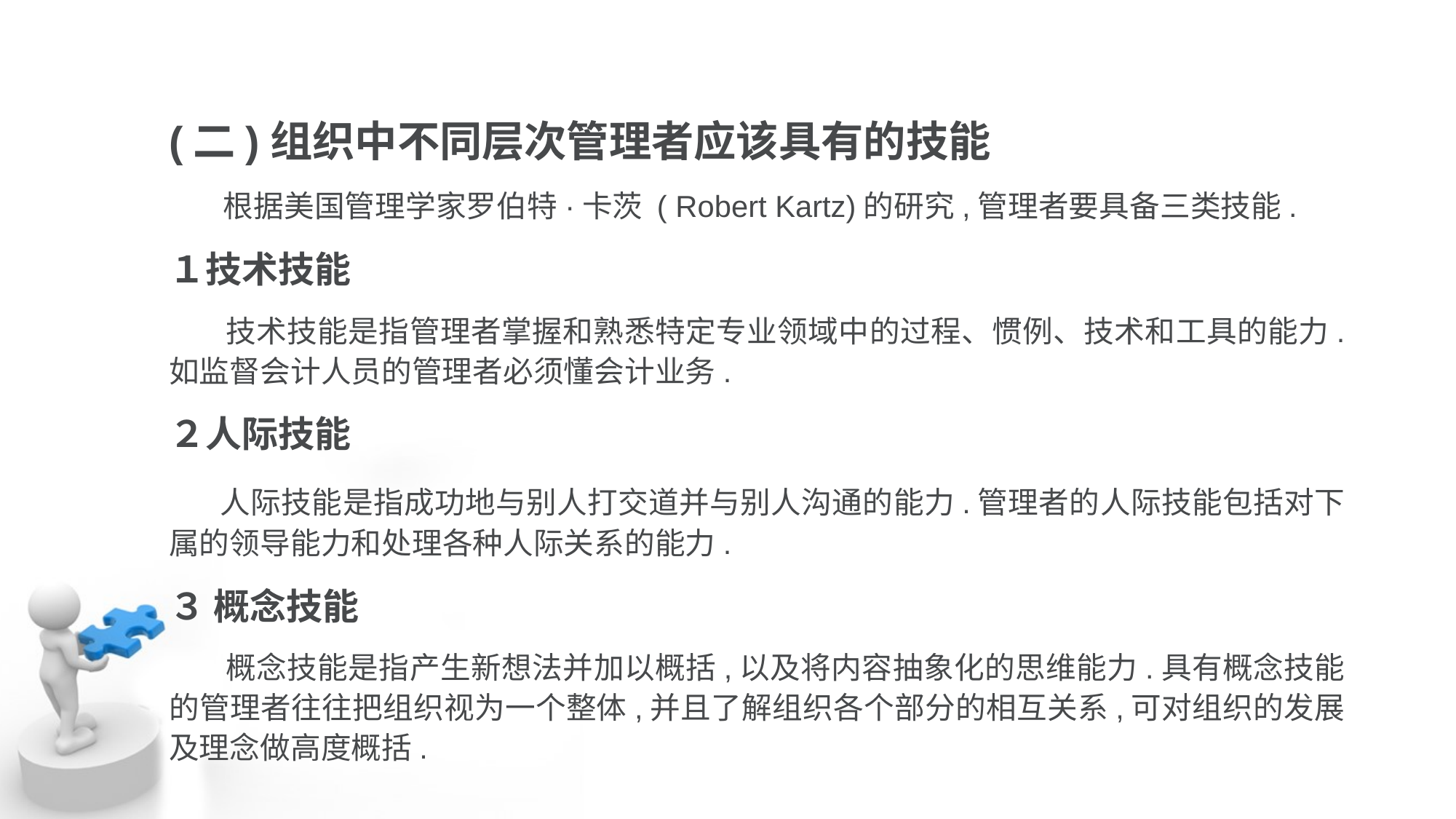

(二)组织中不同层次管理者应该具有的技能
       根据美国管理学家罗伯特·卡茨 ( Robert Kartz)的研究,管理者要具备三类技能.
１技术技能
       技术技能是指管理者掌握和熟悉特定专业领域中的过程、惯例、技术和工具的能力. 如监督会计人员的管理者必须懂会计业务.
２人际技能
     人际技能是指成功地与别人打交道并与别人沟通的能力.管理者的人际技能包括对下 属的领导能力和处理各种人际关系的能力.
３ 概念技能
       概念技能是指产生新想法并加以概括,以及将内容抽象化的思维能力.具有概念技能 的管理者往往把组织视为一个整体,并且了解组织各个部分的相互关系,可对组织的发展 及理念做高度概括.